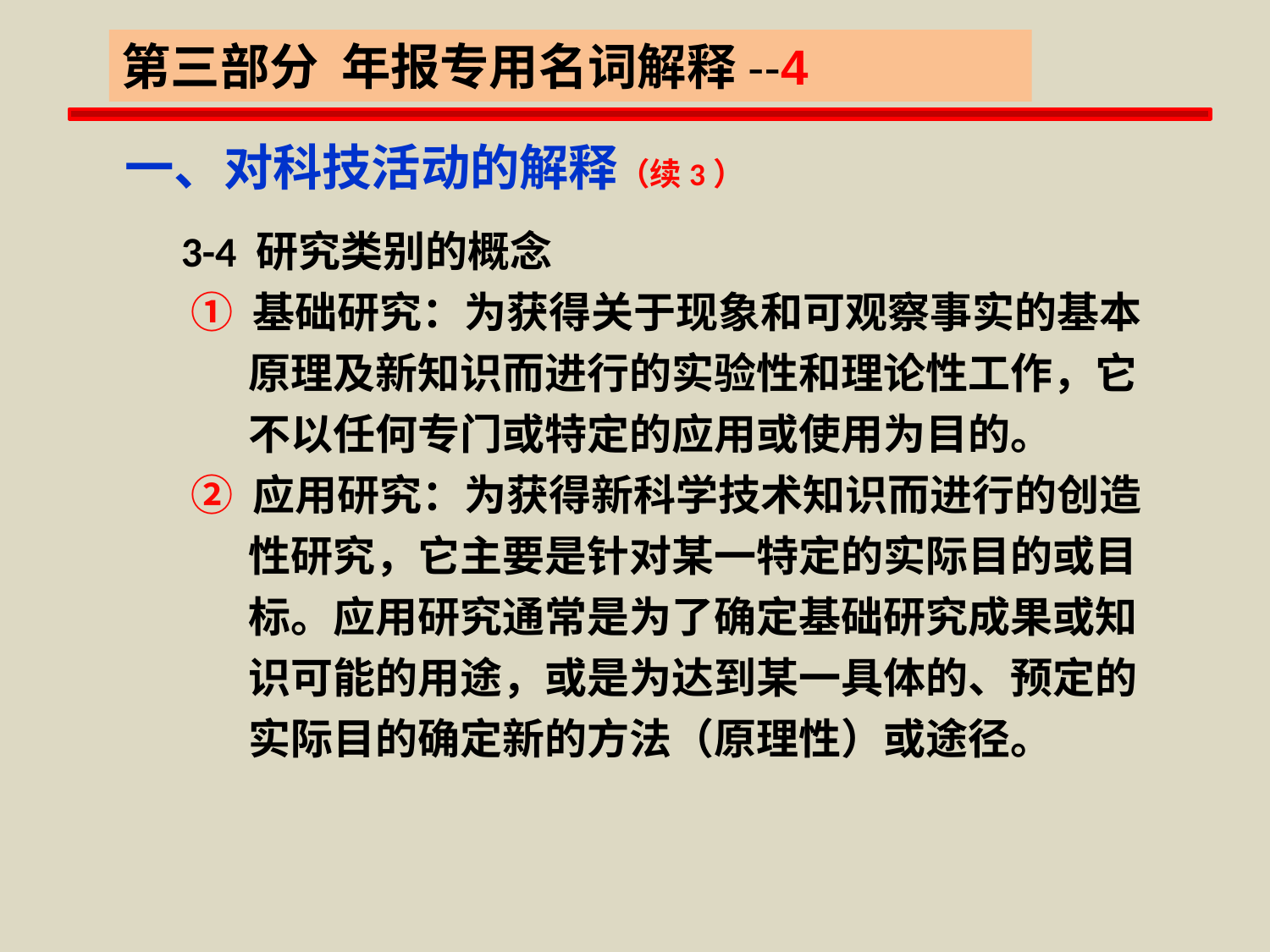

第三部分  年报专用名词解释--4

一、对科技活动的解释（续3）
3-4 研究类别的概念
 ① 基础研究：为获得关于现象和可观察事实的基本
      原理及新知识而进行的实验性和理论性工作，它
      不以任何专门或特定的应用或使用为目的。
 ② 应用研究：为获得新科学技术知识而进行的创造
      性研究，它主要是针对某一特定的实际目的或目
      标。应用研究通常是为了确定基础研究成果或知
      识可能的用途，或是为达到某一具体的、预定的
      实际目的确定新的方法（原理性）或途径。